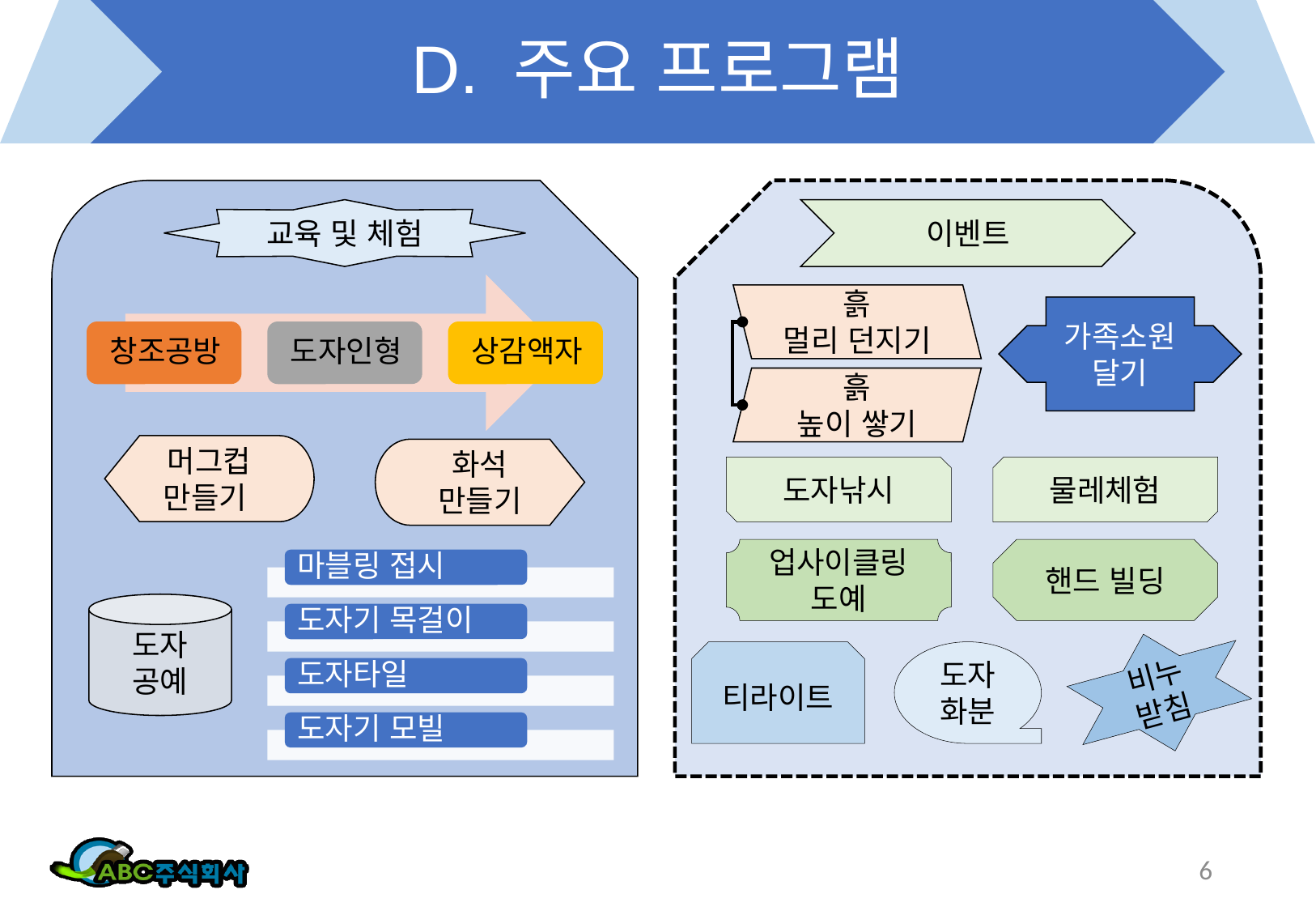

# D. 주요 프로그램

교육 및 체험
이벤트
창조공방
도자인형
상감액자
흙
멀리 던지기
가족소원 달기
흙
높이 쌓기
머그컵
만들기
화석
만들기
도자낚시
물레체험
업사이클링 도예
핸드 빌딩
마블링 접시
도자기 목걸이
도자타일
도자기 모빌
도자
공예
비누
받침
티라이트
도자
화분
6